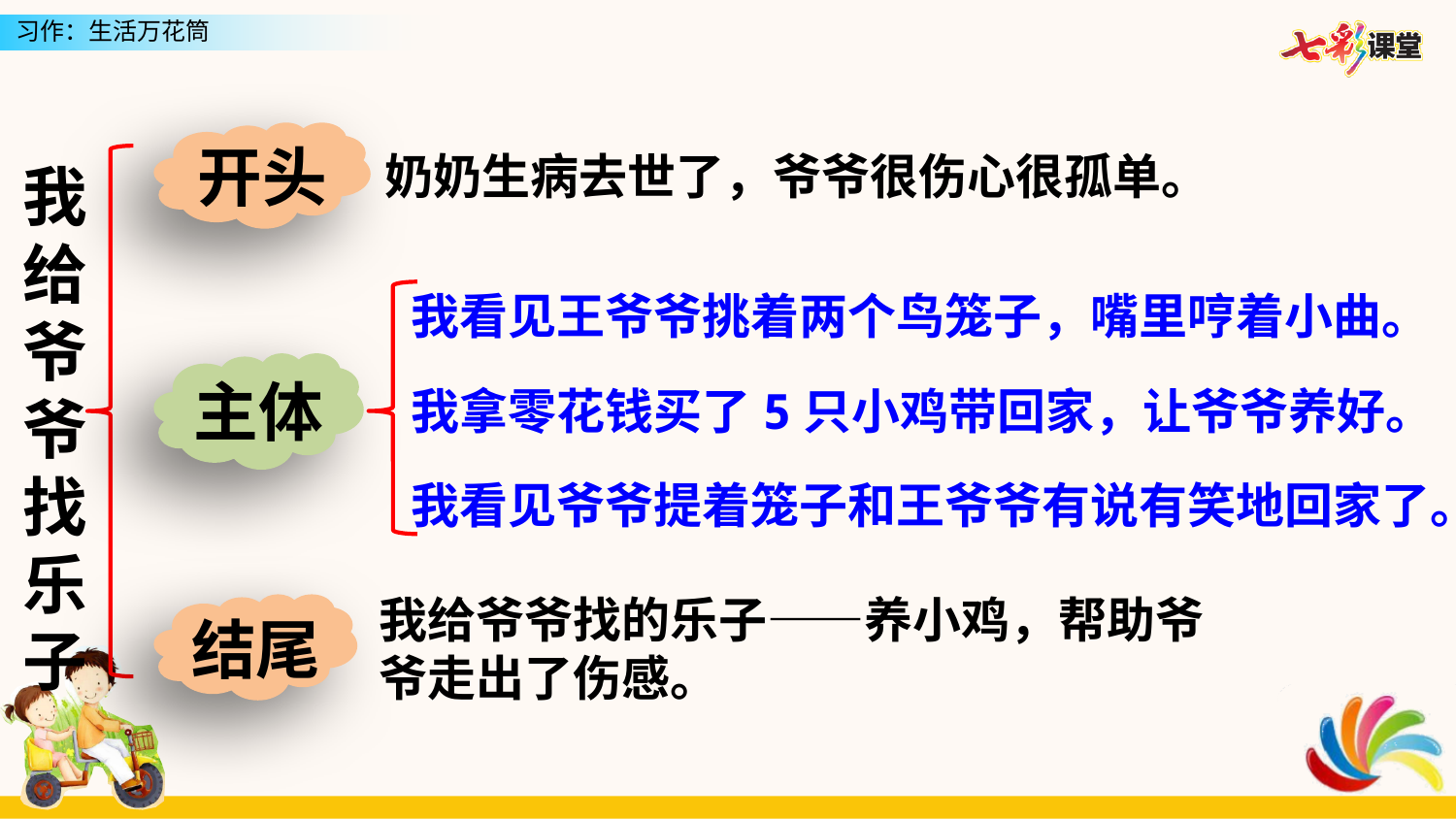

开头
奶奶生病去世了，爷爷很伤心很孤单。

我给爷爷找乐子
我看见王爷爷挑着两个鸟笼子，嘴里哼着小曲。

主体
我拿零花钱买了5只小鸡带回家，让爷爷养好。
我看见爷爷提着笼子和王爷爷有说有笑地回家了。
我给爷爷找的乐子——养小鸡，帮助爷爷走出了伤感。

结尾